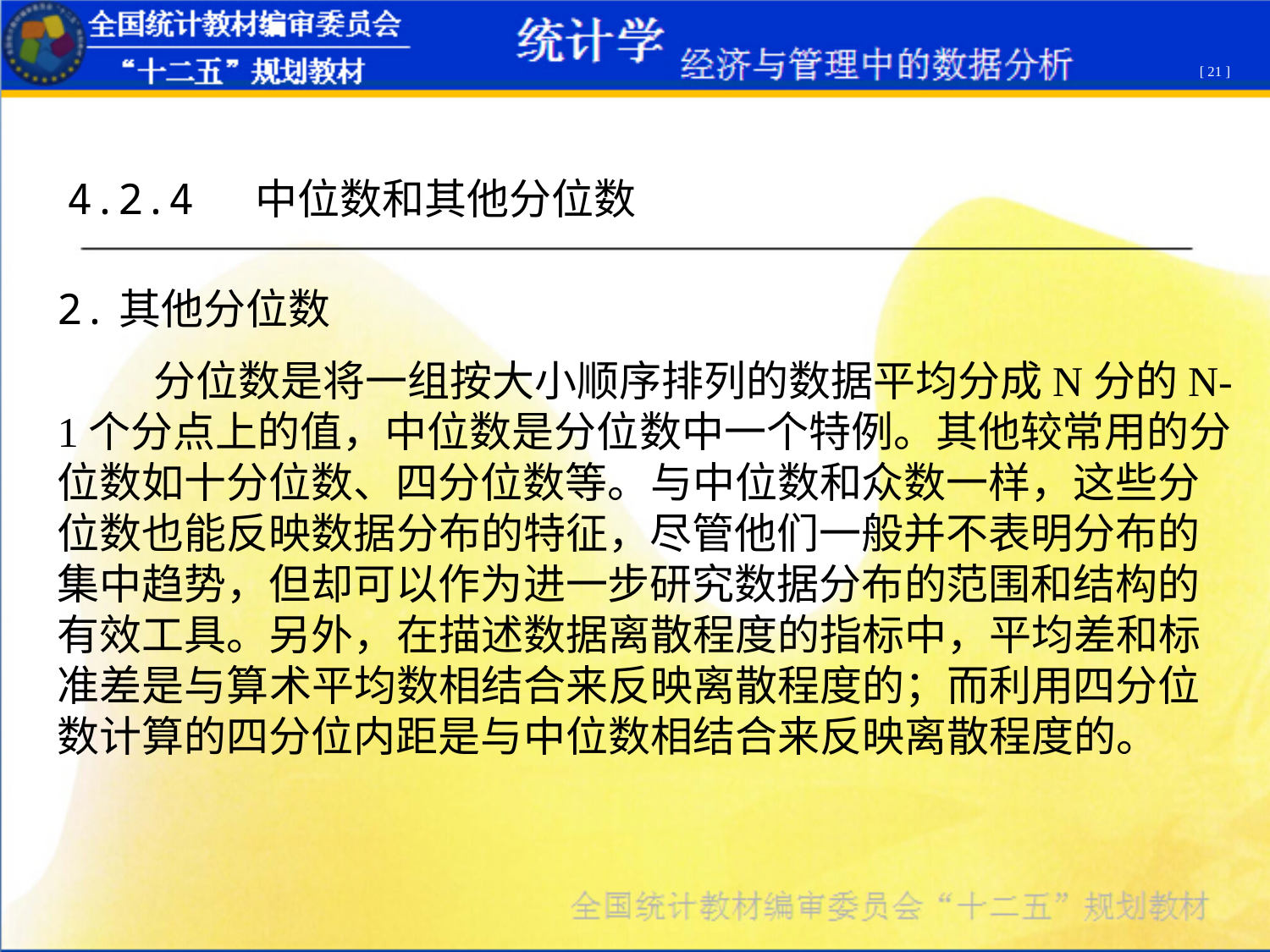

[ 21 ]
4.2.4  中位数和其他分位数
2.其他分位数
         分位数是将一组按大小顺序排列的数据平均分成N分的N-1个分点上的值，中位数是分位数中一个特例。其他较常用的分位数如十分位数、四分位数等。与中位数和众数一样，这些分位数也能反映数据分布的特征，尽管他们一般并不表明分布的集中趋势，但却可以作为进一步研究数据分布的范围和结构的有效工具。另外，在描述数据离散程度的指标中，平均差和标准差是与算术平均数相结合来反映离散程度的；而利用四分位数计算的四分位内距是与中位数相结合来反映离散程度的。